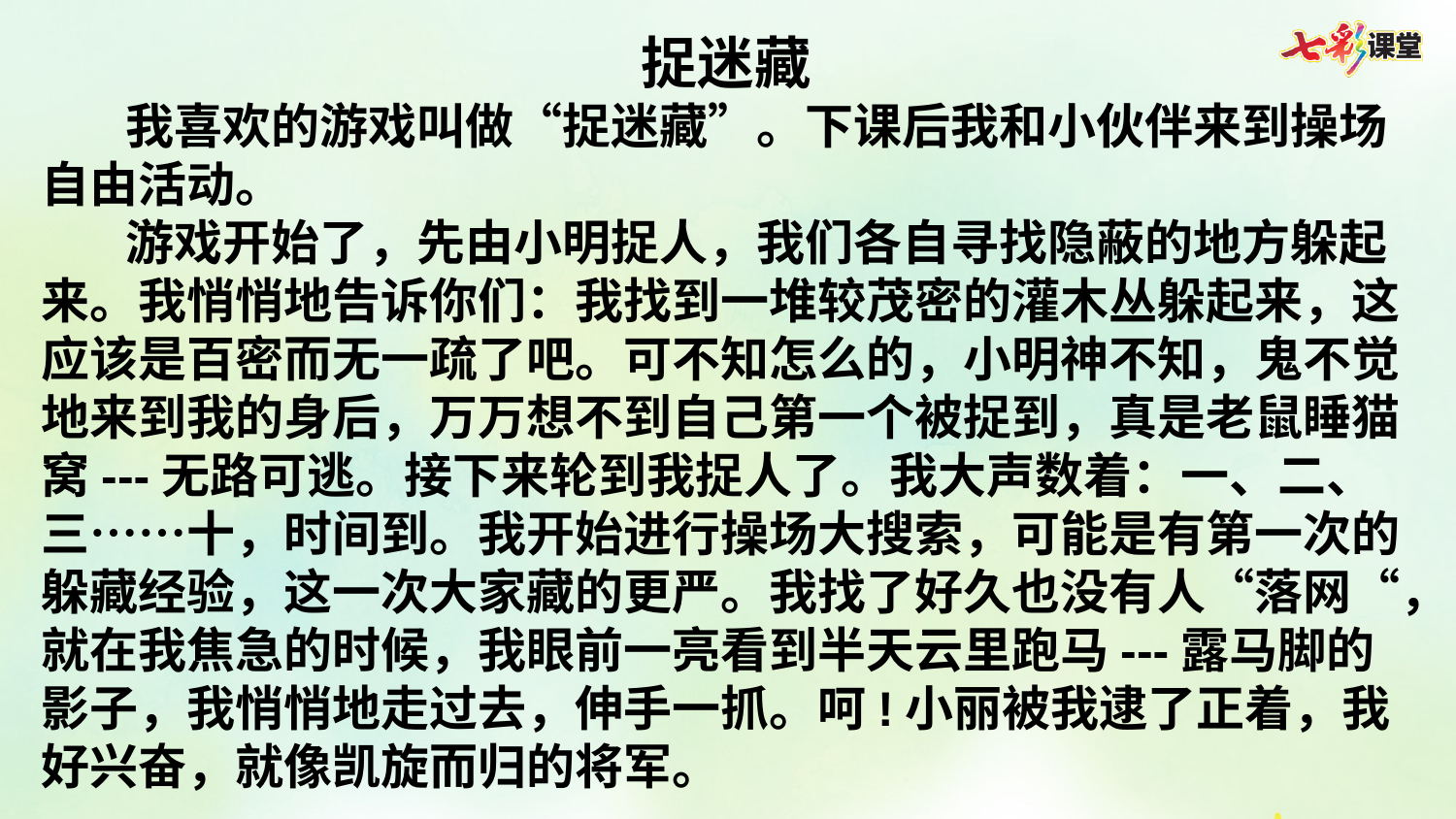

捉迷藏
我喜欢的游戏叫做“捉迷藏”。下课后我和小伙伴来到操场自由活动。
游戏开始了，先由小明捉人，我们各自寻找隐蔽的地方躲起来。我悄悄地告诉你们：我找到一堆较茂密的灌木丛躲起来，这应该是百密而无一疏了吧。可不知怎么的，小明神不知，鬼不觉地来到我的身后，万万想不到自己第一个被捉到，真是老鼠睡猫窝---无路可逃。接下来轮到我捉人了。我大声数着：一、二、三……十，时间到。我开始进行操场大搜索，可能是有第一次的躲藏经验，这一次大家藏的更严。我找了好久也没有人“落网“，就在我焦急的时候，我眼前一亮看到半天云里跑马---露马脚的影子，我悄悄地走过去，伸手一抓。呵!小丽被我逮了正着，我好兴奋，就像凯旋而归的将军。